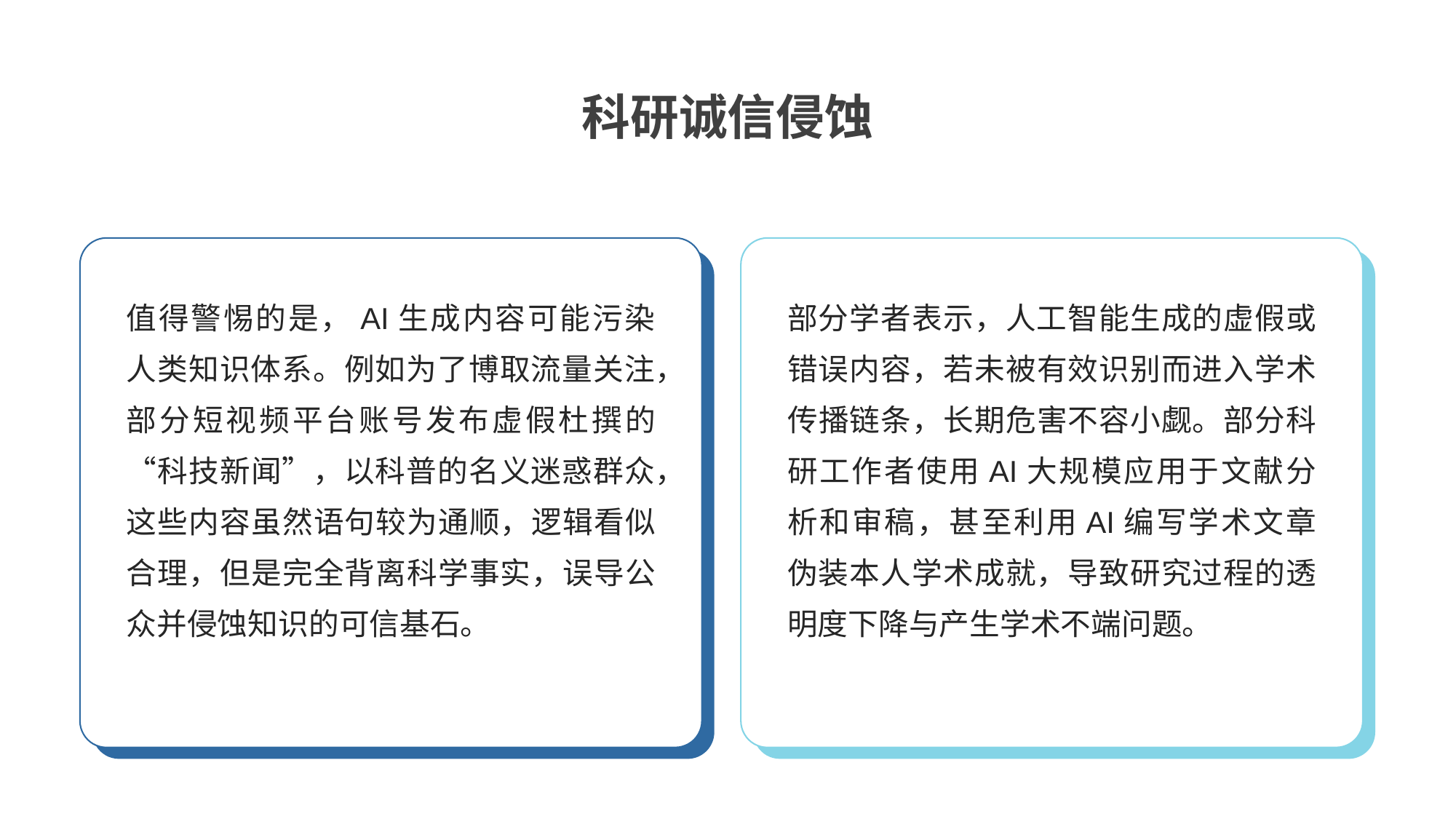

科研诚信侵蚀
值得警惕的是，AI生成内容可能污染人类知识体系。例如为了博取流量关注，部分短视频平台账号发布虚假杜撰的“科技新闻”，以科普的名义迷惑群众，这些内容虽然语句较为通顺，逻辑看似合理，但是完全背离科学事实，误导公众并侵蚀知识的可信基石。
部分学者表示，人工智能生成的虚假或错误内容，若未被有效识别而进入学术传播链条，长期危害不容小觑。部分科研工作者使用AI大规模应用于文献分析和审稿，甚至利用AI编写学术文章伪装本人学术成就，导致研究过程的透明度下降与产生学术不端问题。